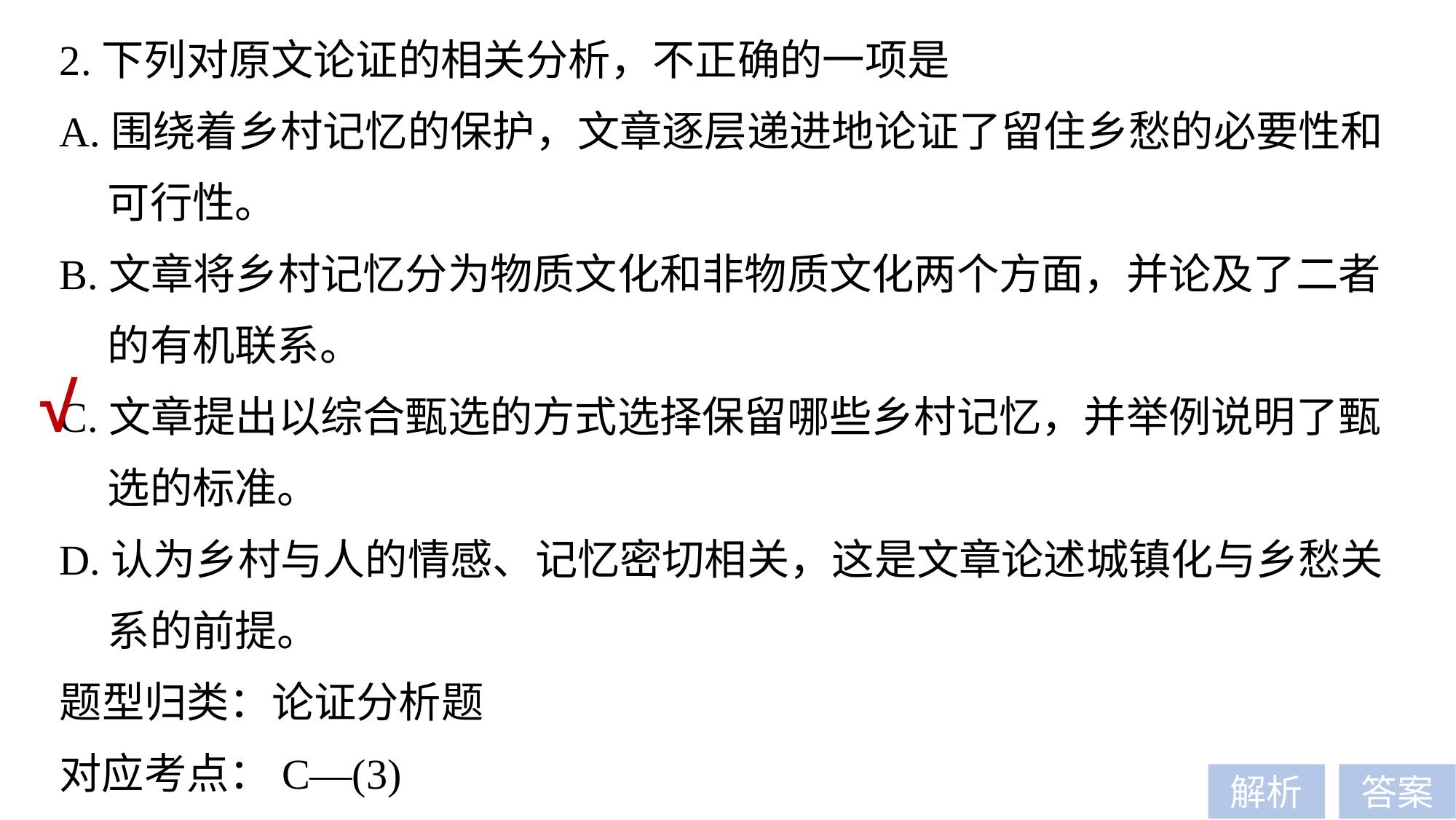

2.下列对原文论证的相关分析，不正确的一项是
A.围绕着乡村记忆的保护，文章逐层递进地论证了留住乡愁的必要性和
    可行性。
B.文章将乡村记忆分为物质文化和非物质文化两个方面，并论及了二者
    的有机联系。
C.文章提出以综合甄选的方式选择保留哪些乡村记忆，并举例说明了甄
    选的标准。
D.认为乡村与人的情感、记忆密切相关，这是文章论述城镇化与乡愁关
    系的前提。
题型归类：论证分析题
对应考点：C—(3)
√
解析
答案